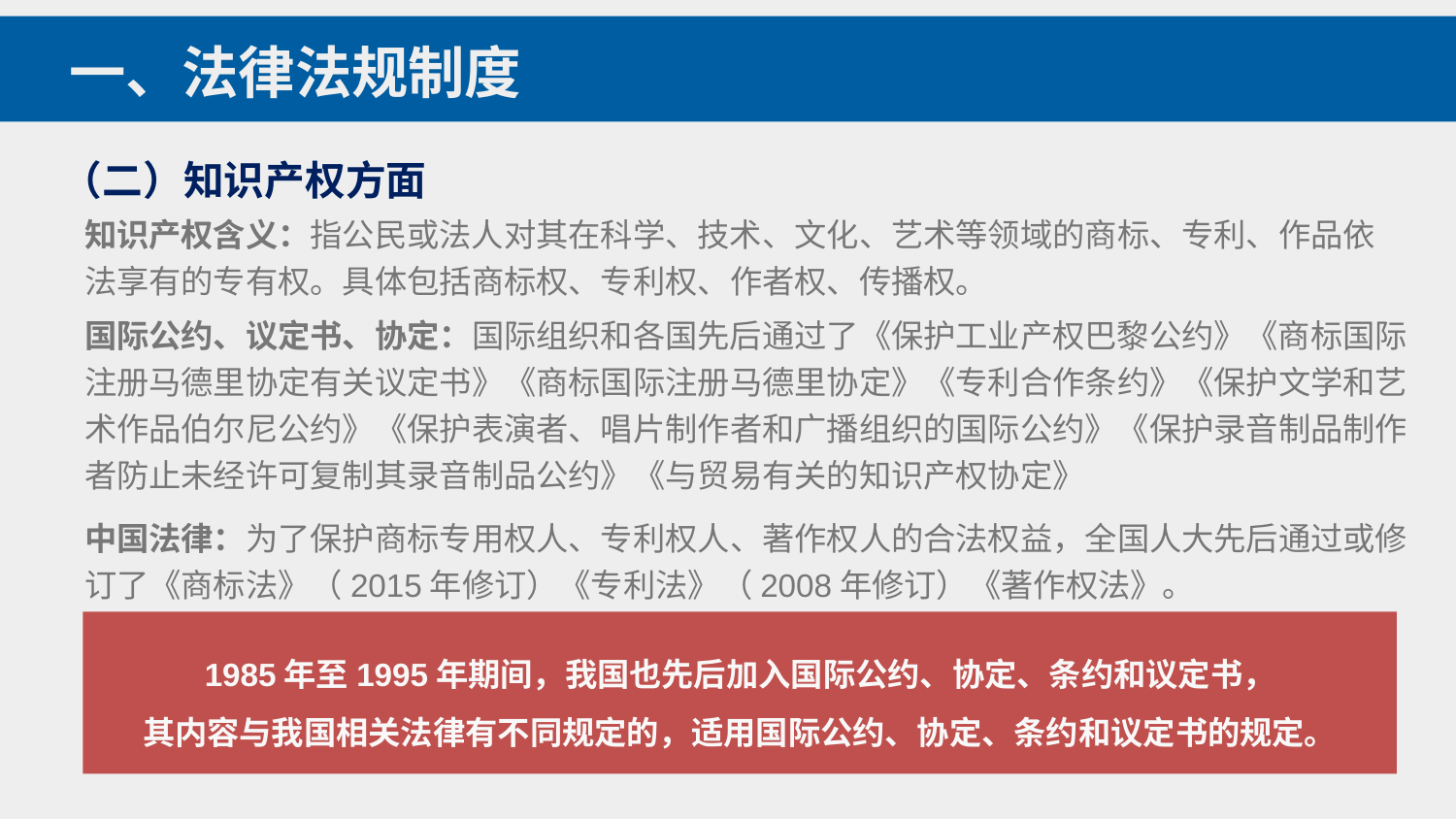

一、法律法规制度
（二）知识产权方面
知识产权含义：指公民或法人对其在科学、技术、文化、艺术等领域的商标、专利、作品依法享有的专有权。具体包括商标权、专利权、作者权、传播权。
国际公约、议定书、协定：国际组织和各国先后通过了《保护工业产权巴黎公约》《商标国际注册马德里协定有关议定书》《商标国际注册马德里协定》《专利合作条约》《保护文学和艺术作品伯尔尼公约》《保护表演者、唱片制作者和广播组织的国际公约》《保护录音制品制作者防止未经许可复制其录音制品公约》《与贸易有关的知识产权协定》
中国法律：为了保护商标专用权人、专利权人、著作权人的合法权益，全国人大先后通过或修订了《商标法》（2015年修订）《专利法》（2008年修订）《著作权法》。
1985年至1995年期间，我国也先后加入国际公约、协定、条约和议定书，
其内容与我国相关法律有不同规定的，适用国际公约、协定、条约和议定书的规定。